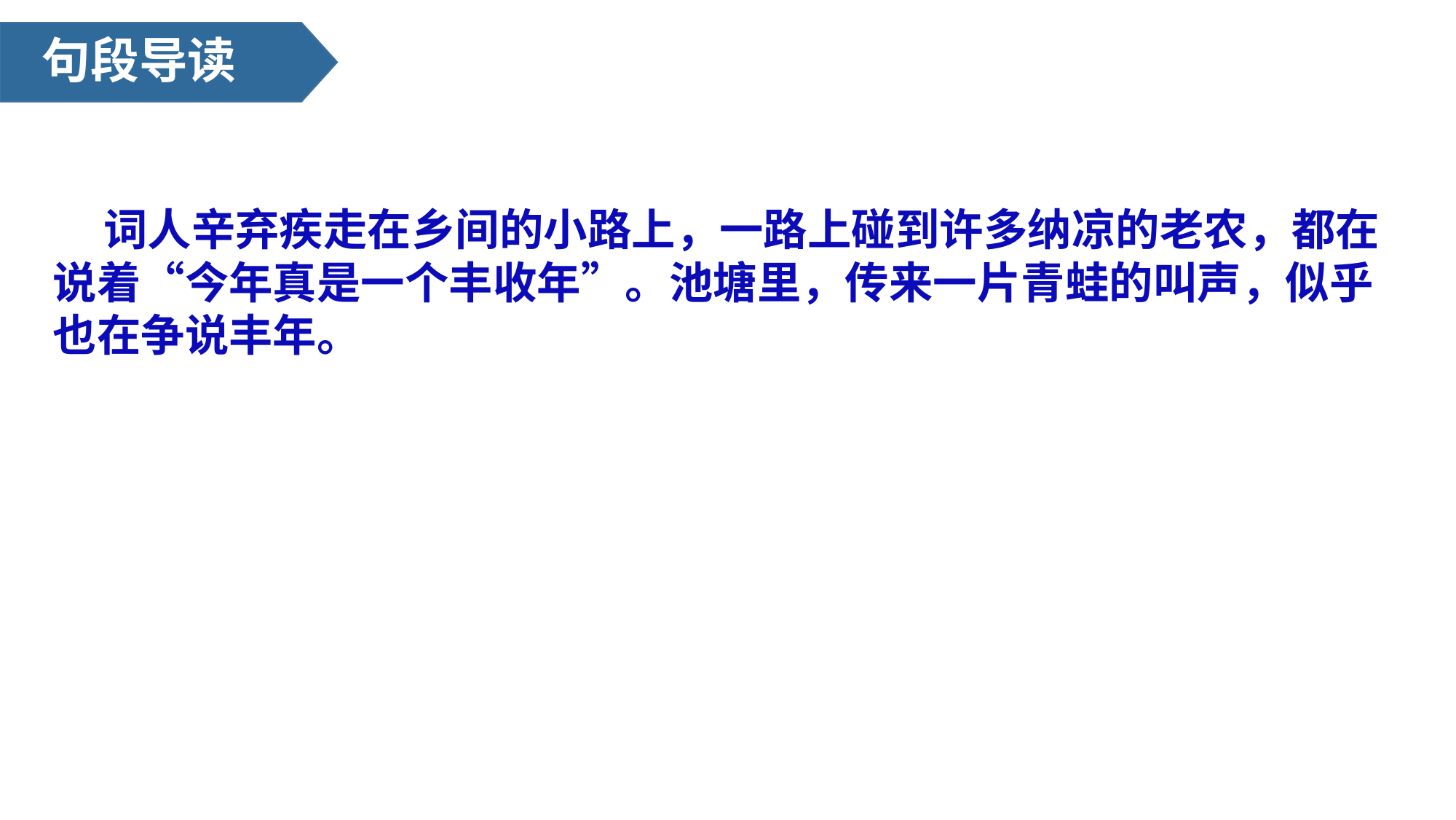

句段导读
    词人辛弃疾走在乡间的小路上，一路上碰到许多纳凉的老农，都在说着“今年真是一个丰收年”。池塘里，传来一片青蛙的叫声，似乎也在争说丰年。